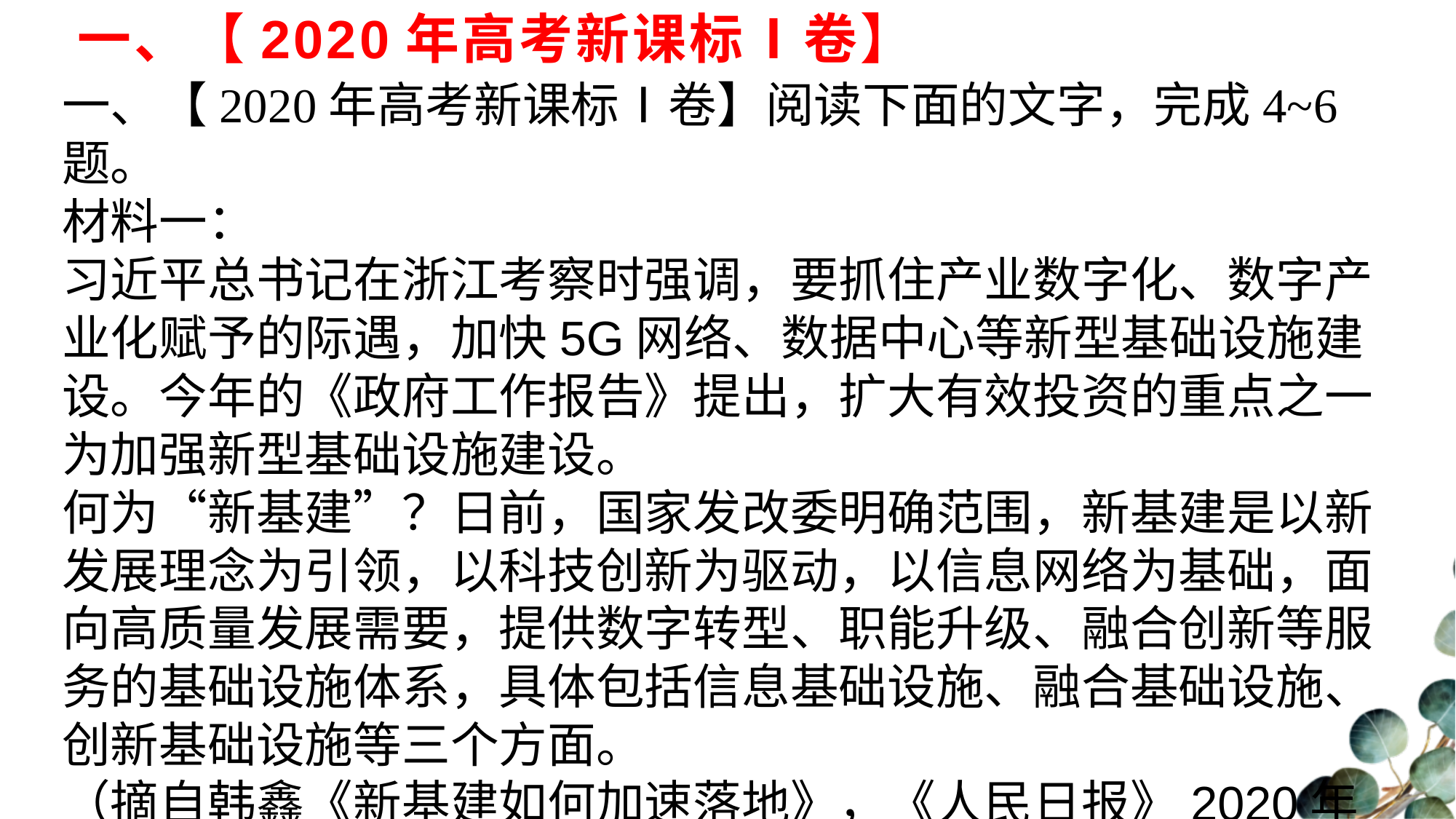

# 一、【2020年高考新课标Ⅰ卷】
一、【2020年高考新课标Ⅰ卷】阅读下面的文字，完成4~6题。
材料一：
习近平总书记在浙江考察时强调，要抓住产业数字化、数字产业化赋予的际遇，加快5G网络、数据中心等新型基础设施建设。今年的《政府工作报告》提出，扩大有效投资的重点之一为加强新型基础设施建设。
何为“新基建”？日前，国家发改委明确范围，新基建是以新发展理念为引领，以科技创新为驱动，以信息网络为基础，面向高质量发展需要，提供数字转型、职能升级、融合创新等服务的基础设施体系，具体包括信息基础设施、融合基础设施、创新基础设施等三个方面。
（摘自韩鑫《新基建如何加速落地》，《人民日报》2020年6月7日）